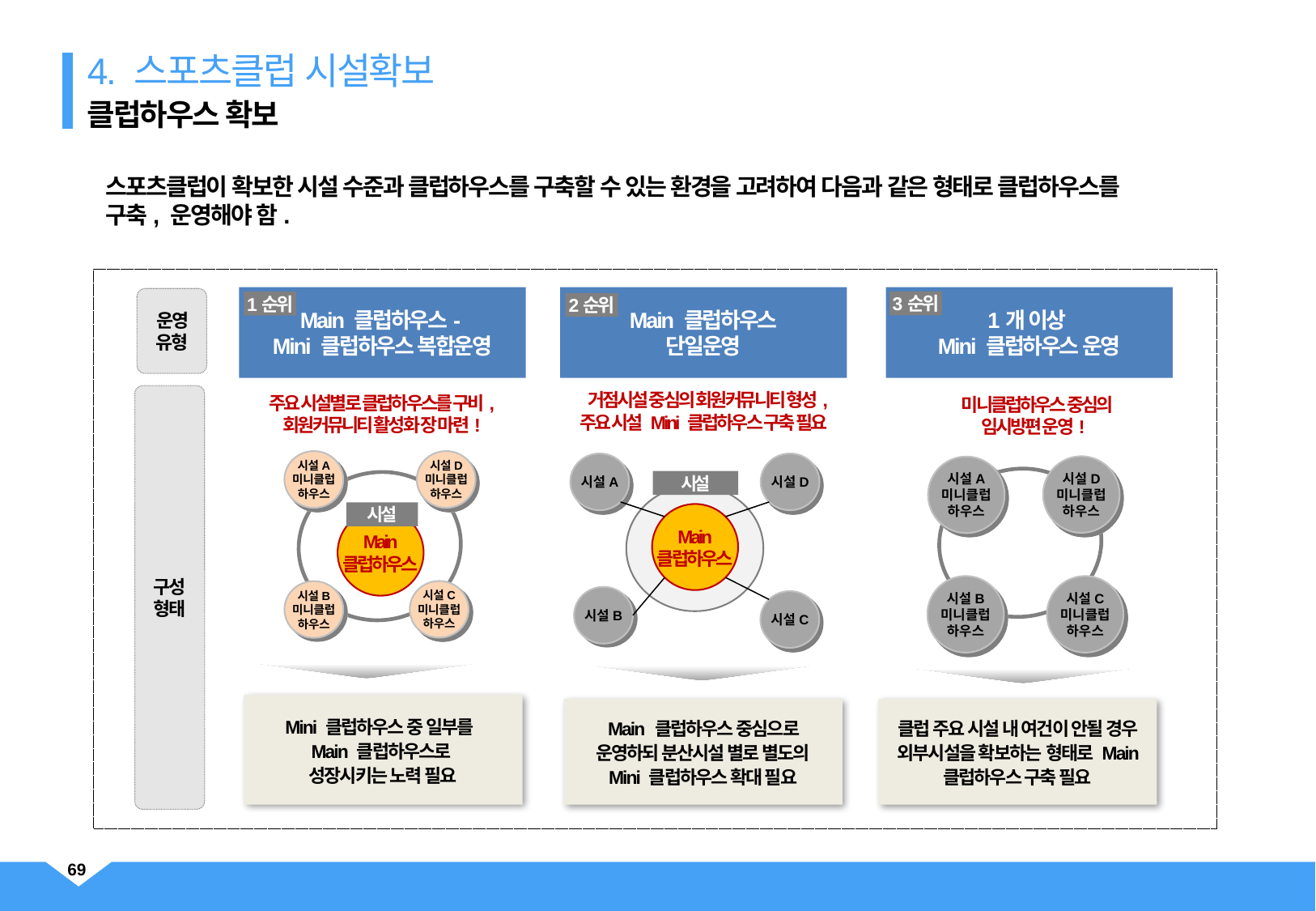

4. 스포츠클럽 시설확보
클럽하우스 확보
스포츠클럽이 확보한 시설 수준과 클럽하우스를 구축할 수 있는 환경을 고려하여 다음과 같은 형태로 클럽하우스를
구축, 운영해야 함.

Main 클럽하우스-
Mini 클럽하우스 복합운영
Main 클럽하우스
단일운영
1개 이상
Mini 클럽하우스 운영
운영유형
3순위
1순위
2순위
 거점시설 중심의 회원커뮤니티 형성,
주요 시설 Mini 클럽하우스 구축 필요
주요 시설별로 클럽하우스를 구비,
회원커뮤니티 활성화 장 마련!
구성
형태
 미니클럽하우스 중심의
임시방편 운영!
시설A
미니클럽
하우스
시설D
미니클럽
하우스
시설A
시설D
시설D
미니클럽
하우스
시설A
미니클럽
하우스

시설

시설
Main
클럽하우스
Main
클럽하우스
시설B
미니클럽
하우스
시설C
미니클럽
하우스
시설C
미니클럽
하우스
시설B
미니클럽
하우스
시설B
시설C

Mini 클럽하우스 중 일부를
Main 클럽하우스로
성장시키는 노력 필요
Main 클럽하우스 중심으로 운영하되 분산시설 별로 별도의
Mini 클럽하우스 확대 필요
클럽 주요 시설 내 여건이 안될 경우 외부시설을 확보하는 형태로 Main 클럽하우스 구축 필요